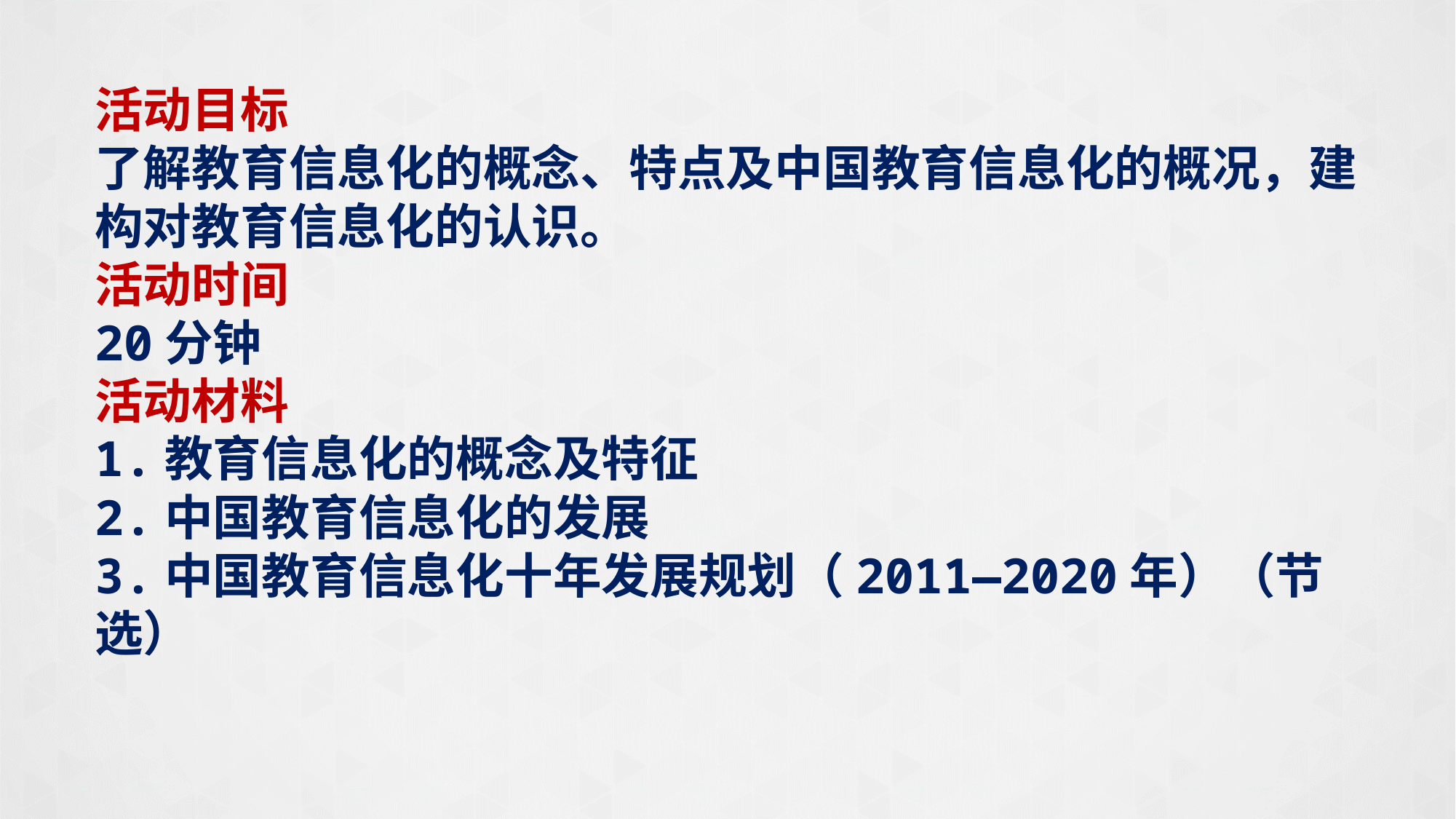

活动目标
了解教育信息化的概念、特点及中国教育信息化的概况，建构对教育信息化的认识。
活动时间
20分钟
活动材料
1.教育信息化的概念及特征
2.中国教育信息化的发展
3.中国教育信息化十年发展规划（2011—2020年）（节选）